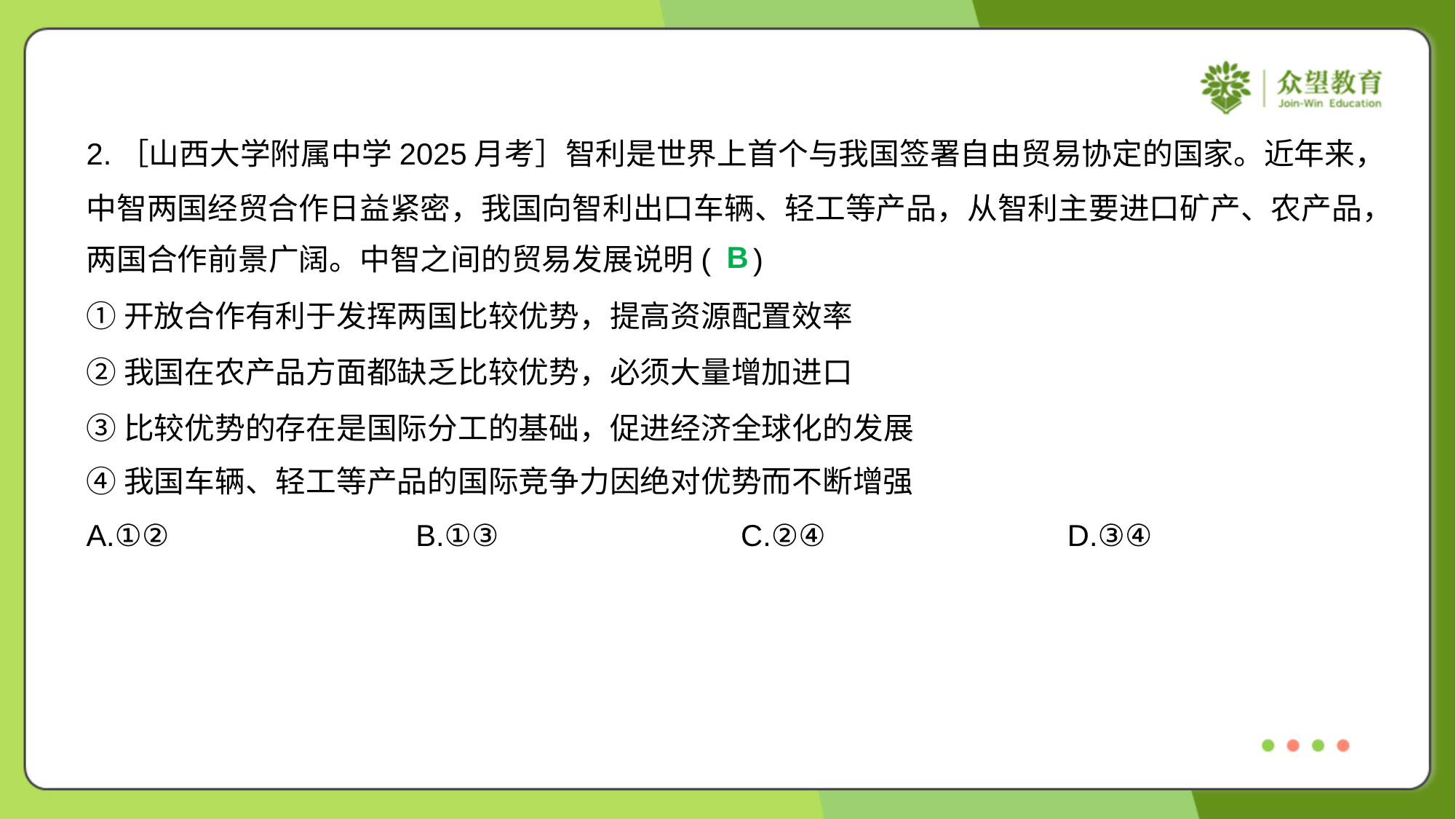

2.［山西大学附属中学2025月考］智利是世界上首个与我国签署自由贸易协定的国家。近年来，
中智两国经贸合作日益紧密，我国向智利出口车辆、轻工等产品，从智利主要进口矿产、农产品，
两国合作前景广阔。中智之间的贸易发展说明(     )
B
①开放合作有利于发挥两国比较优势，提高资源配置效率
②我国在农产品方面都缺乏比较优势，必须大量增加进口
③比较优势的存在是国际分工的基础，促进经济全球化的发展
④我国车辆、轻工等产品的国际竞争力因绝对优势而不断增强
A.①②	B.①③	C.②④	D.③④